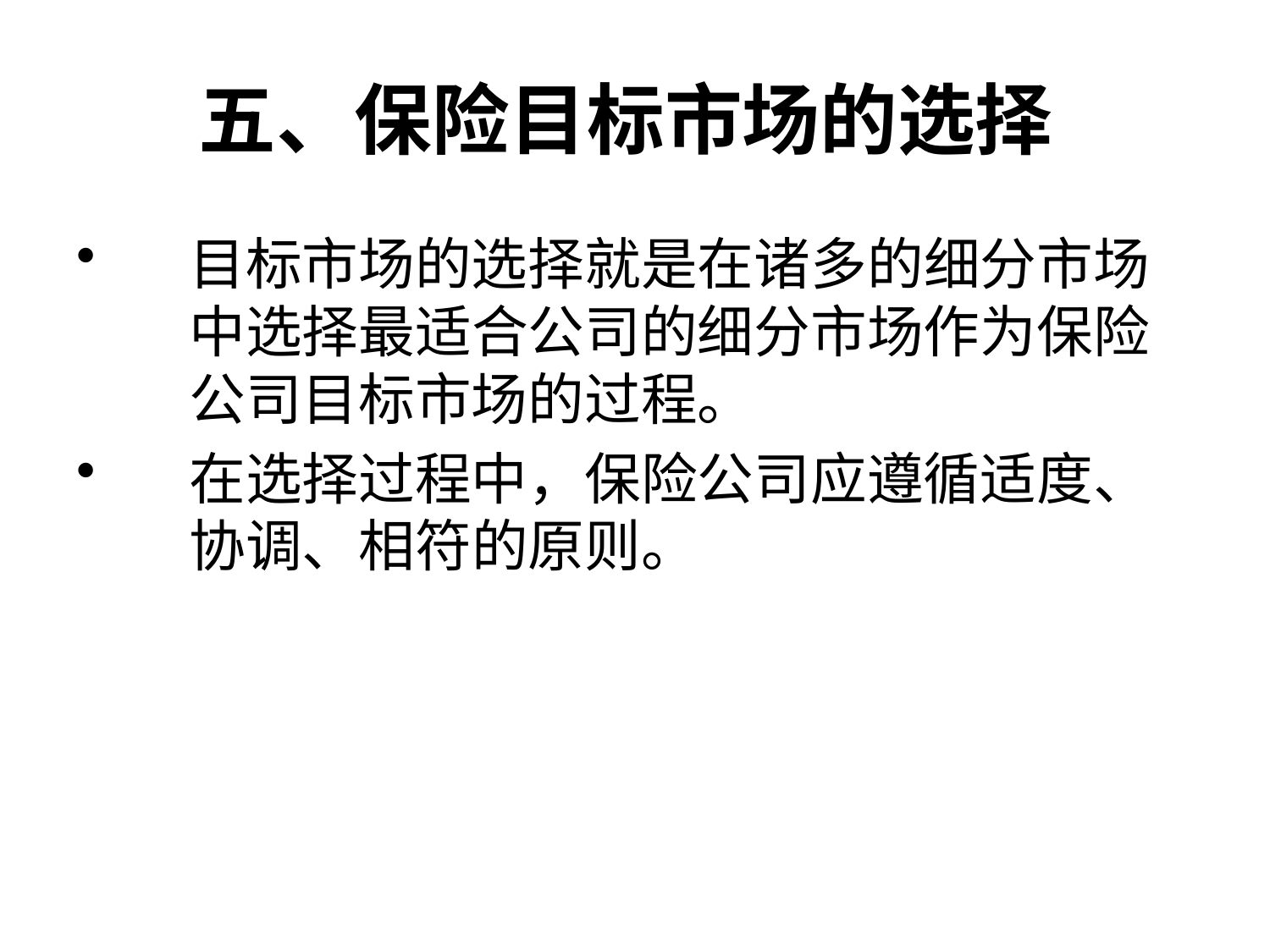

# 五、保险目标市场的选择
目标市场的选择就是在诸多的细分市场中选择最适合公司的细分市场作为保险公司目标市场的过程。
在选择过程中，保险公司应遵循适度、协调、相符的原则。